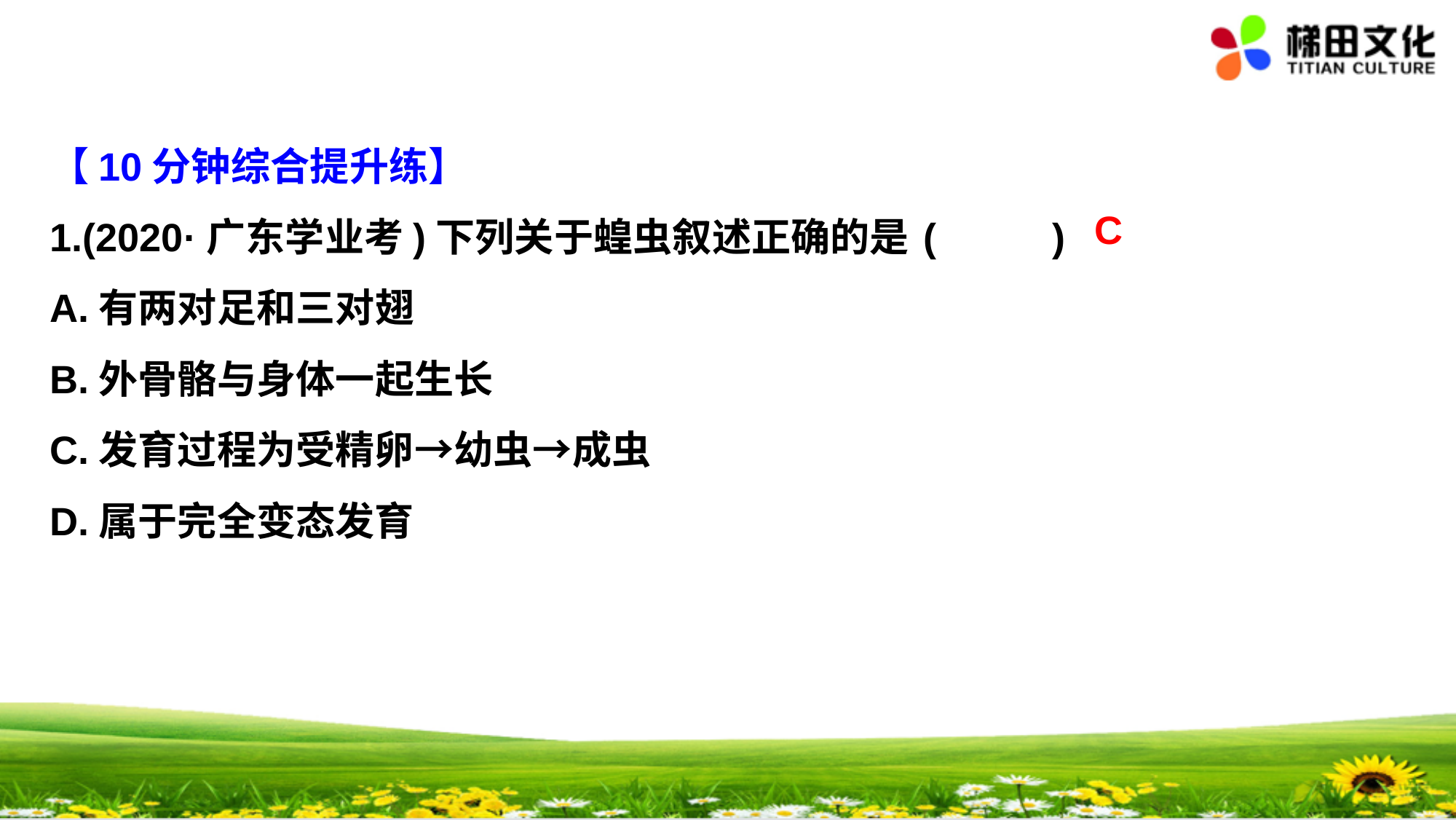

【10分钟综合提升练】
1.(2020·广东学业考)下列关于蝗虫叙述正确的是	(　  　)
A.有两对足和三对翅
B.外骨骼与身体一起生长
C.发育过程为受精卵→幼虫→成虫
D.属于完全变态发育
C